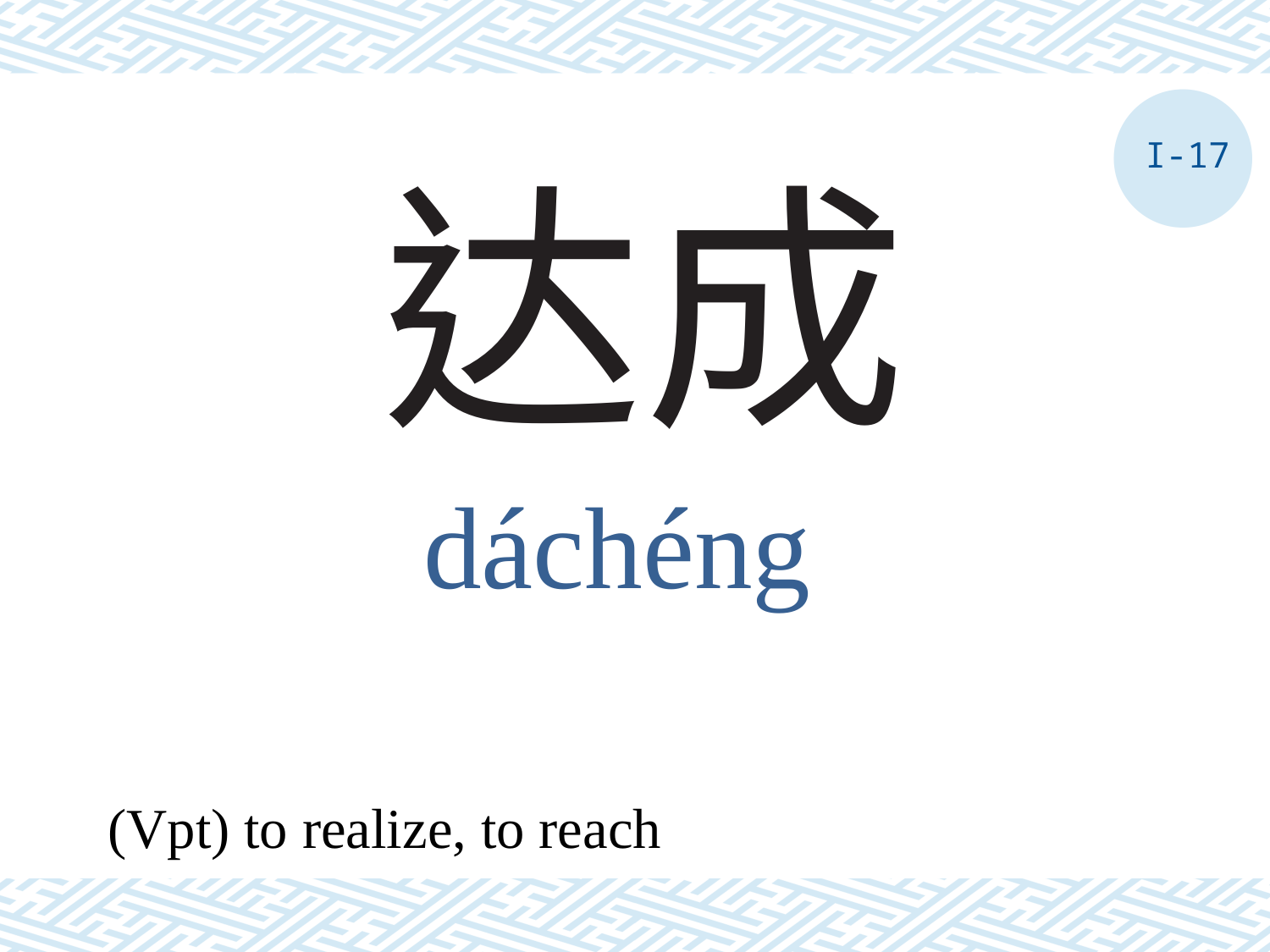

I-17

# 达成
dáchéng
(Vpt) to realize, to reach